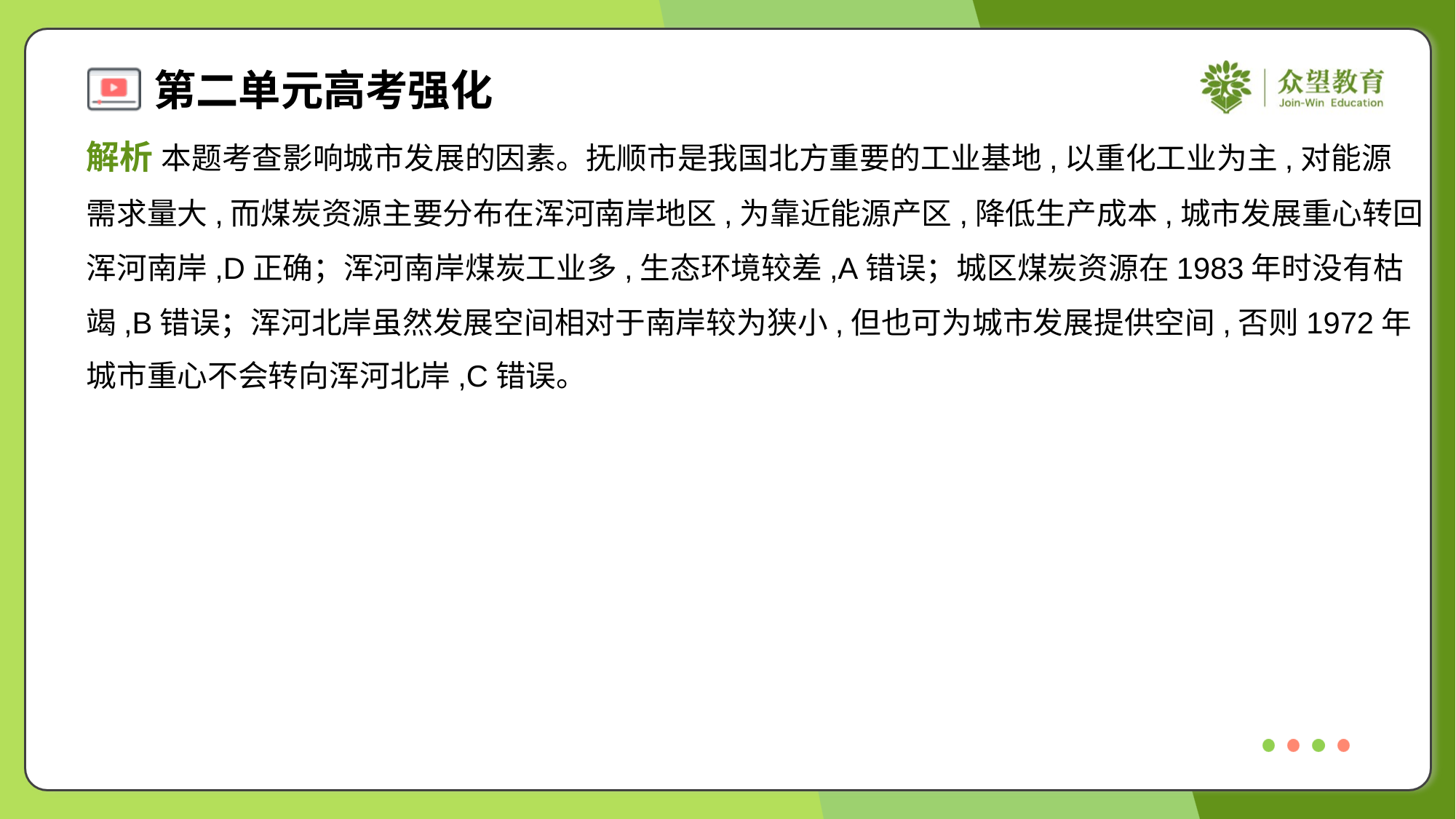

解析 本题考查影响城市发展的因素。抚顺市是我国北方重要的工业基地,以重化工业为主,对能源
需求量大,而煤炭资源主要分布在浑河南岸地区,为靠近能源产区,降低生产成本,城市发展重心转回
浑河南岸,D正确；浑河南岸煤炭工业多,生态环境较差,A错误；城区煤炭资源在1983年时没有枯
竭,B错误；浑河北岸虽然发展空间相对于南岸较为狭小,但也可为城市发展提供空间,否则1972年
城市重心不会转向浑河北岸,C错误。